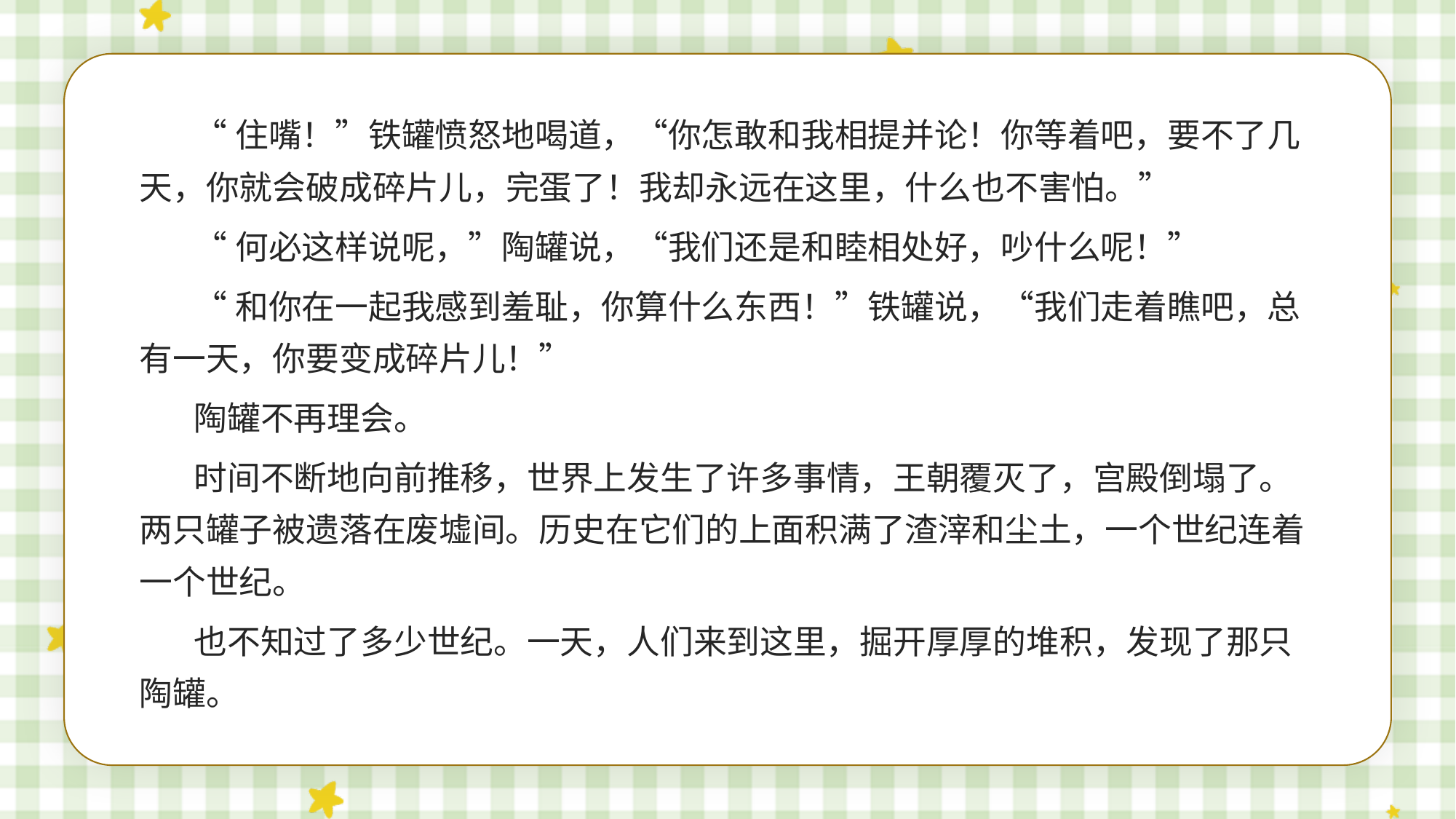

“住嘴！”铁罐愤怒地喝道，“你怎敢和我相提并论！你等着吧，要不了几天，你就会破成碎片儿，完蛋了！我却永远在这里，什么也不害怕。”
“何必这样说呢，”陶罐说，“我们还是和睦相处好，吵什么呢！”
“和你在一起我感到羞耻，你算什么东西！”铁罐说，“我们走着瞧吧，总有一天，你要变成碎片儿！”
陶罐不再理会。
时间不断地向前推移，世界上发生了许多事情，王朝覆灭了，宫殿倒塌了。两只罐子被遗落在废墟间。历史在它们的上面积满了渣滓和尘土，一个世纪连着一个世纪。
也不知过了多少世纪。一天，人们来到这里，掘开厚厚的堆积，发现了那只陶罐。